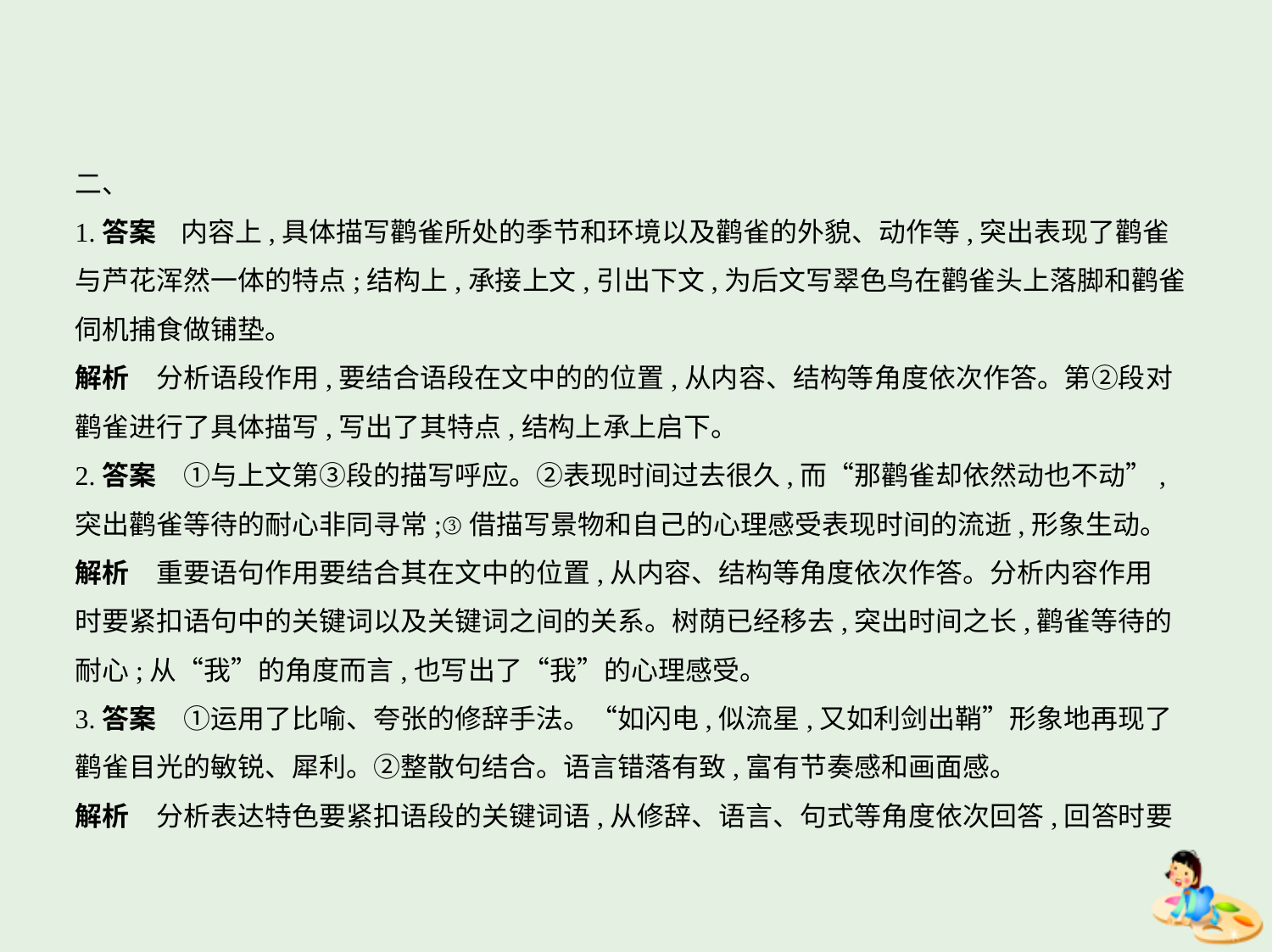

二、
1.答案    内容上,具体描写鹳雀所处的季节和环境以及鹳雀的外貌、动作等,突出表现了鹳雀
与芦花浑然一体的特点;结构上,承接上文,引出下文,为后文写翠色鸟在鹳雀头上落脚和鹳雀
伺机捕食做铺垫。
解析　分析语段作用,要结合语段在文中的的位置,从内容、结构等角度依次作答。第②段对
鹳雀进行了具体描写,写出了其特点,结构上承上启下。
2.答案　①与上文第③段的描写呼应。②表现时间过去很久,而“那鹳雀却依然动也不动”,
突出鹳雀等待的耐心非同寻常;③借描写景物和自己的心理感受表现时间的流逝,形象生动。
解析　重要语句作用要结合其在文中的位置,从内容、结构等角度依次作答。分析内容作用
时要紧扣语句中的关键词以及关键词之间的关系。树荫已经移去,突出时间之长,鹳雀等待的
耐心;从“我”的角度而言,也写出了“我”的心理感受。
3.答案　①运用了比喻、夸张的修辞手法。“如闪电,似流星,又如利剑出鞘”形象地再现了
鹳雀目光的敏锐、犀利。②整散句结合。语言错落有致,富有节奏感和画面感。
解析　分析表达特色要紧扣语段的关键词语,从修辞、语言、句式等角度依次回答,回答时要